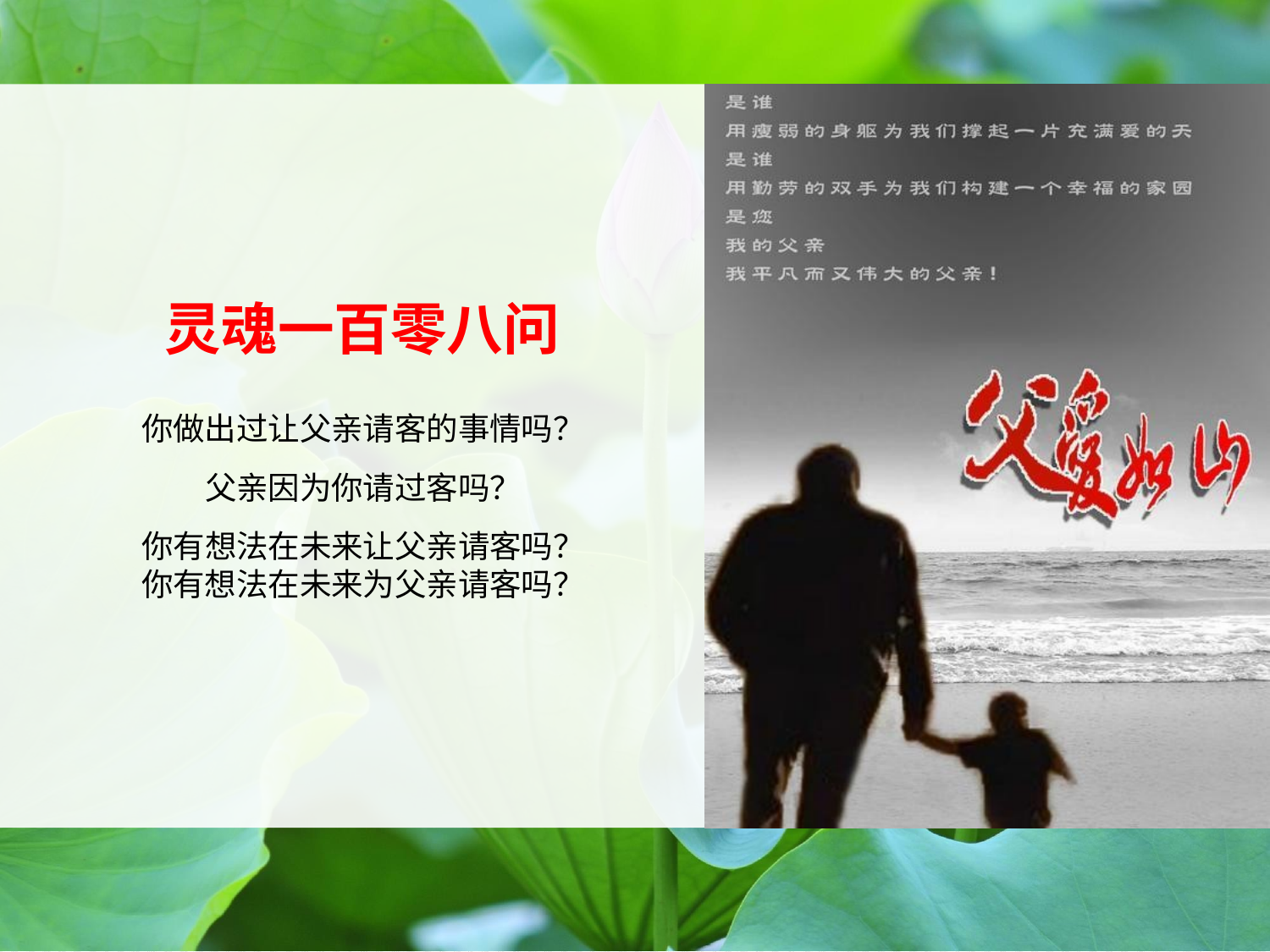

# 灵魂一百零八问
你做出过让父亲请客的事情吗？
父亲因为你请过客吗？
你有想法在未来让父亲请客吗？ 你有想法在未来为父亲请客吗？